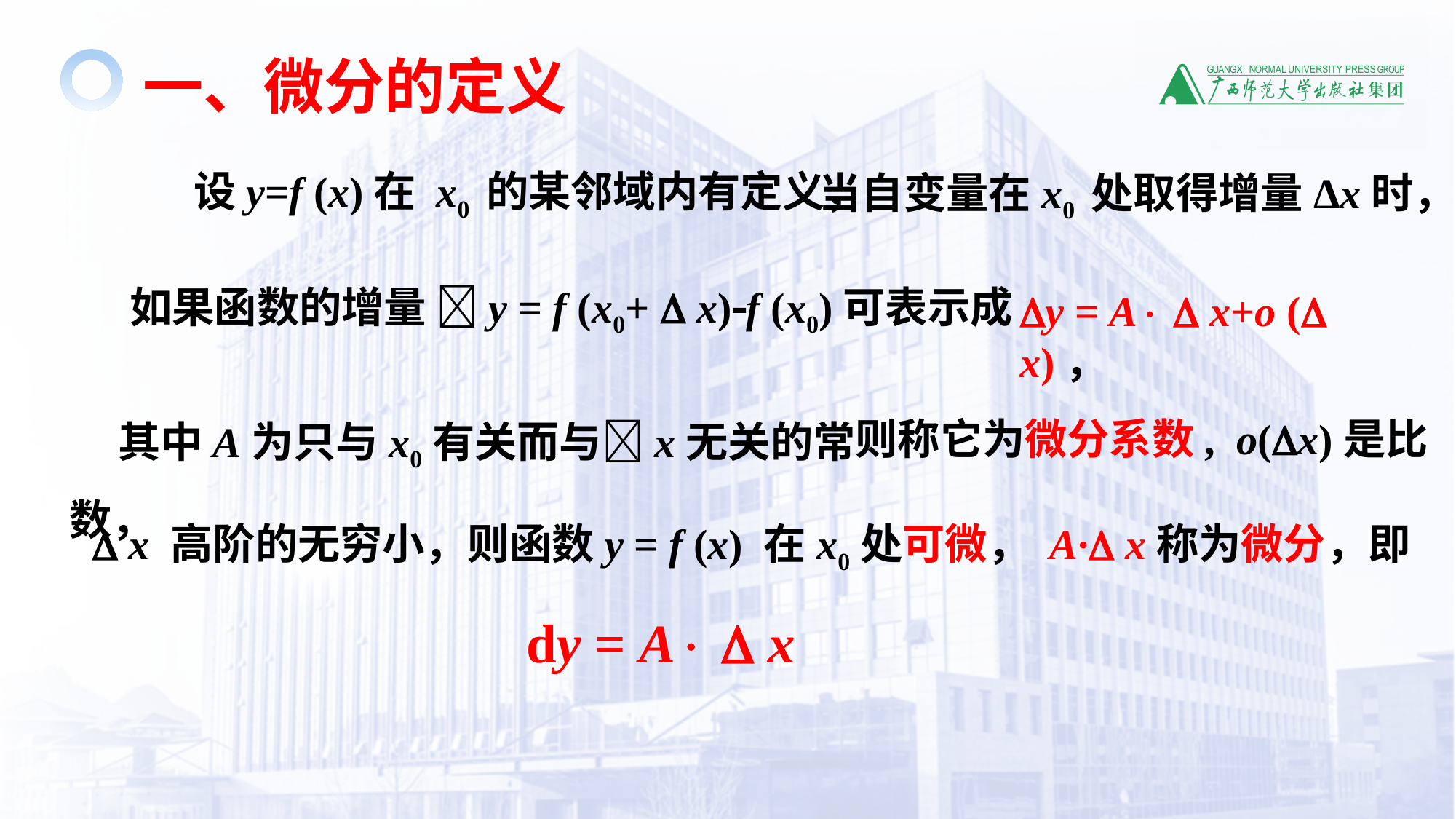

一、微分的定义

              设y=f (x)在 x0 的某邻域内有定义，
当自变量在x0 处取得增量Δx时，
如果函数的增量 Δy = f (x0+ Δ x)−f (x0)可表示成
Δy = A⋅ Δ x+o (Δ x)，
    其中A为只与x0有关而与Δx无关的常数，
则称它为微分系数,  o(Δx)是比
Δ x 高阶的无穷小，则函数y = f (x) 在x0处可微， A·Δ x称为微分，即
dy = A⋅ Δ x